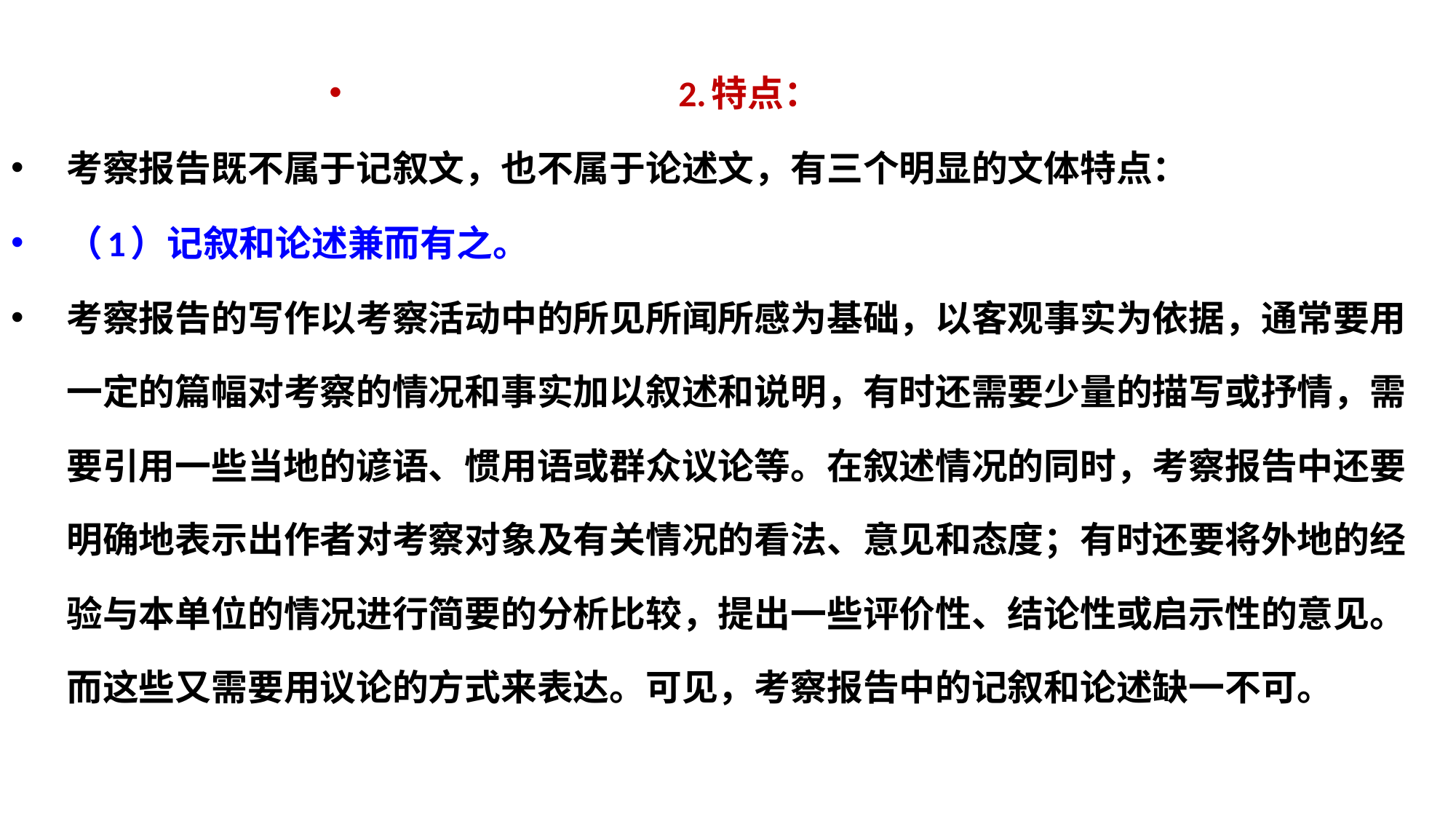

2.特点：
考察报告既不属于记叙文，也不属于论述文，有三个明显的文体特点：
（1）记叙和论述兼而有之。
考察报告的写作以考察活动中的所见所闻所感为基础，以客观事实为依据，通常要用一定的篇幅对考察的情况和事实加以叙述和说明，有时还需要少量的描写或抒情，需要引用一些当地的谚语、惯用语或群众议论等。在叙述情况的同时，考察报告中还要明确地表示出作者对考察对象及有关情况的看法、意见和态度；有时还要将外地的经验与本单位的情况进行简要的分析比较，提出一些评价性、结论性或启示性的意见。而这些又需要用议论的方式来表达。可见，考察报告中的记叙和论述缺一不可。